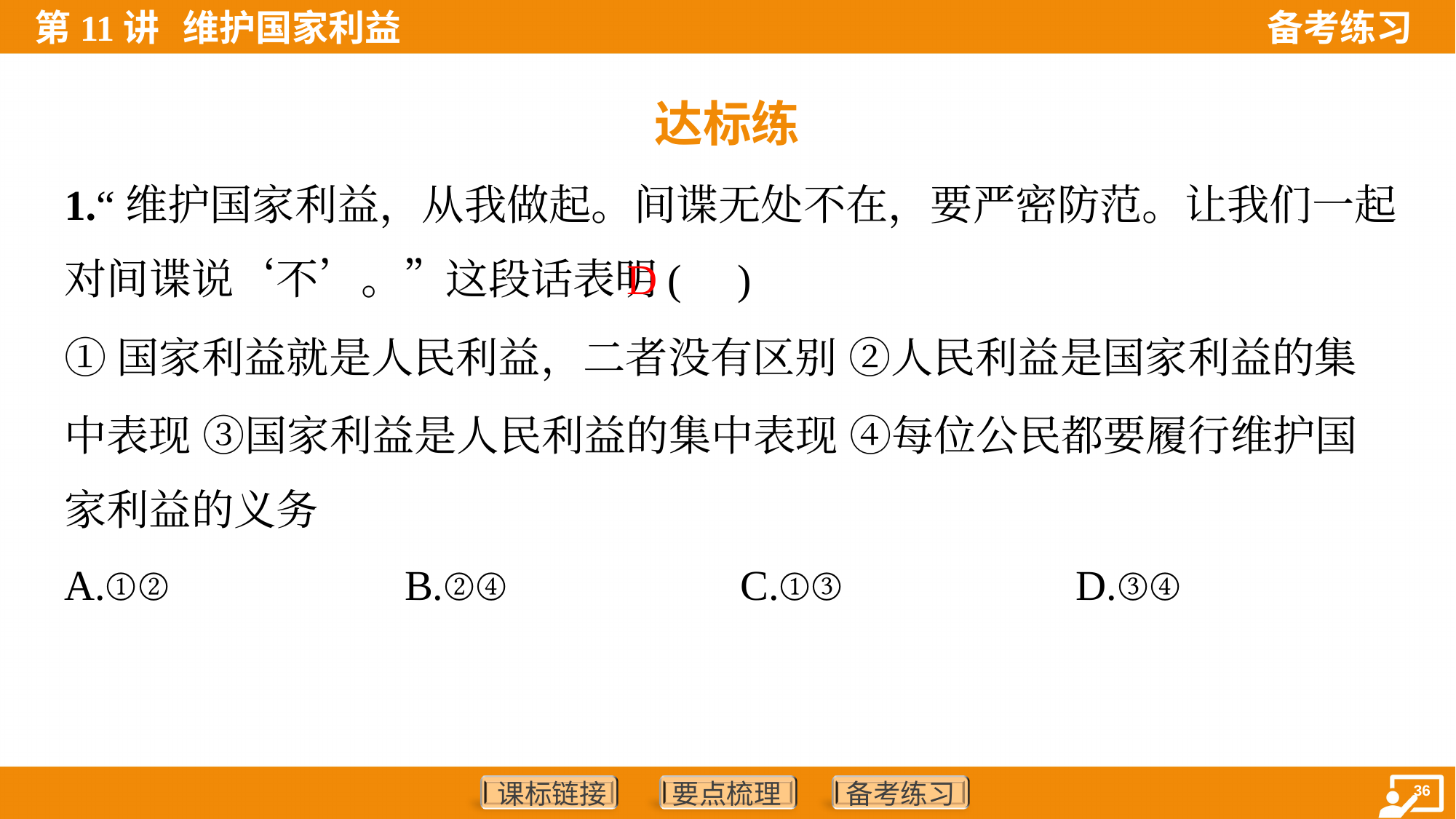

达标练
1.“维护国家利益，从我做起。间谍无处不在，要严密防范。让我们一起
对间谍说‘不’。”这段话表明(     )
D
①国家利益就是人民利益，二者没有区别 ②人民利益是国家利益的集
中表现 ③国家利益是人民利益的集中表现 ④每位公民都要履行维护国
家利益的义务
A.①②	B.②④	C.①③	D.③④